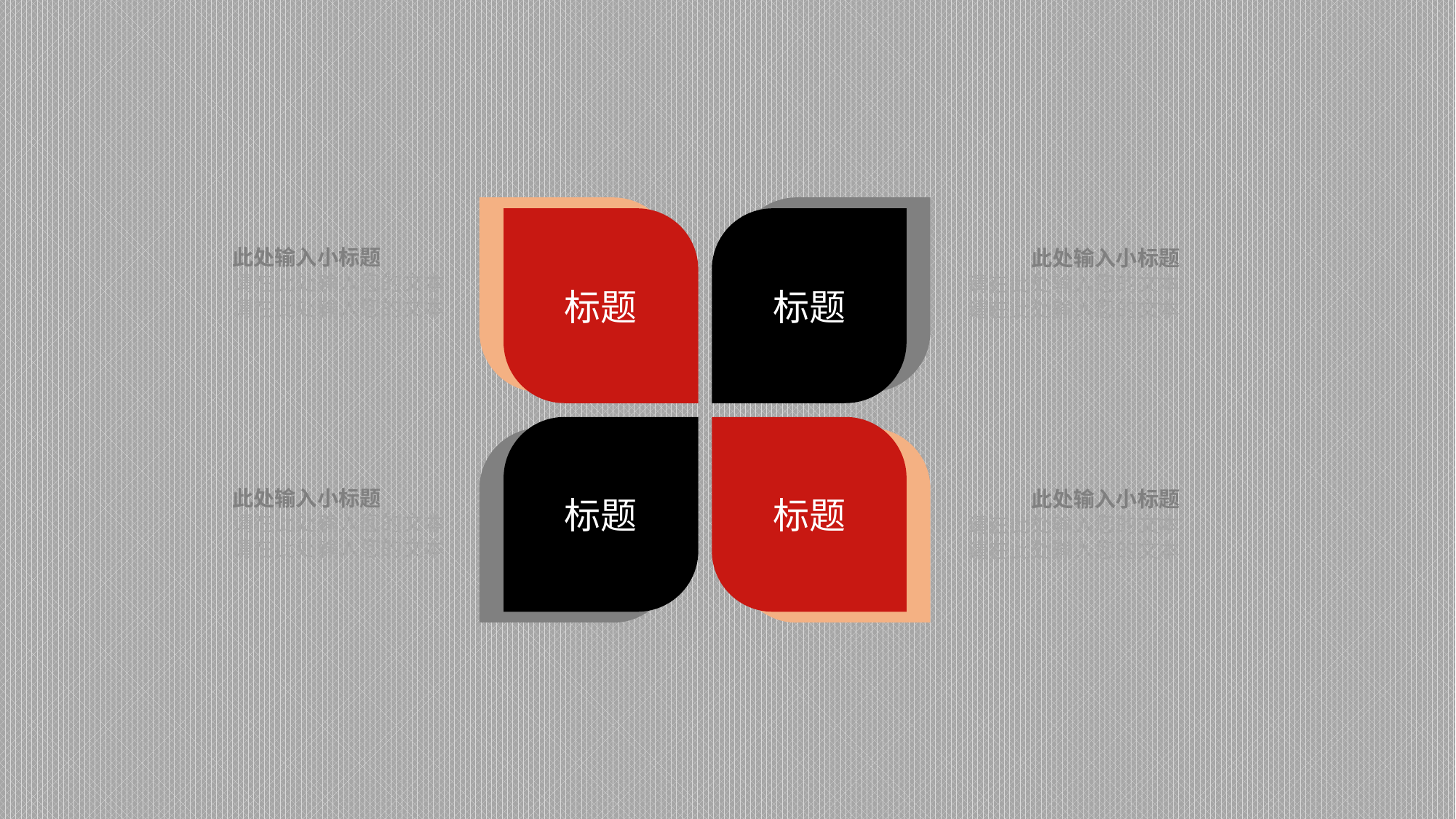

标题
标题
此处输入小标题
请在此处输入您的文本
请在此处输入您的文本
此处输入小标题
请在此处输入您的文本
请在此处输入您的文本
标题
标题

此处输入小标题
请在此处输入您的文本
请在此处输入您的文本
此处输入小标题
请在此处输入您的文本
请在此处输入您的文本